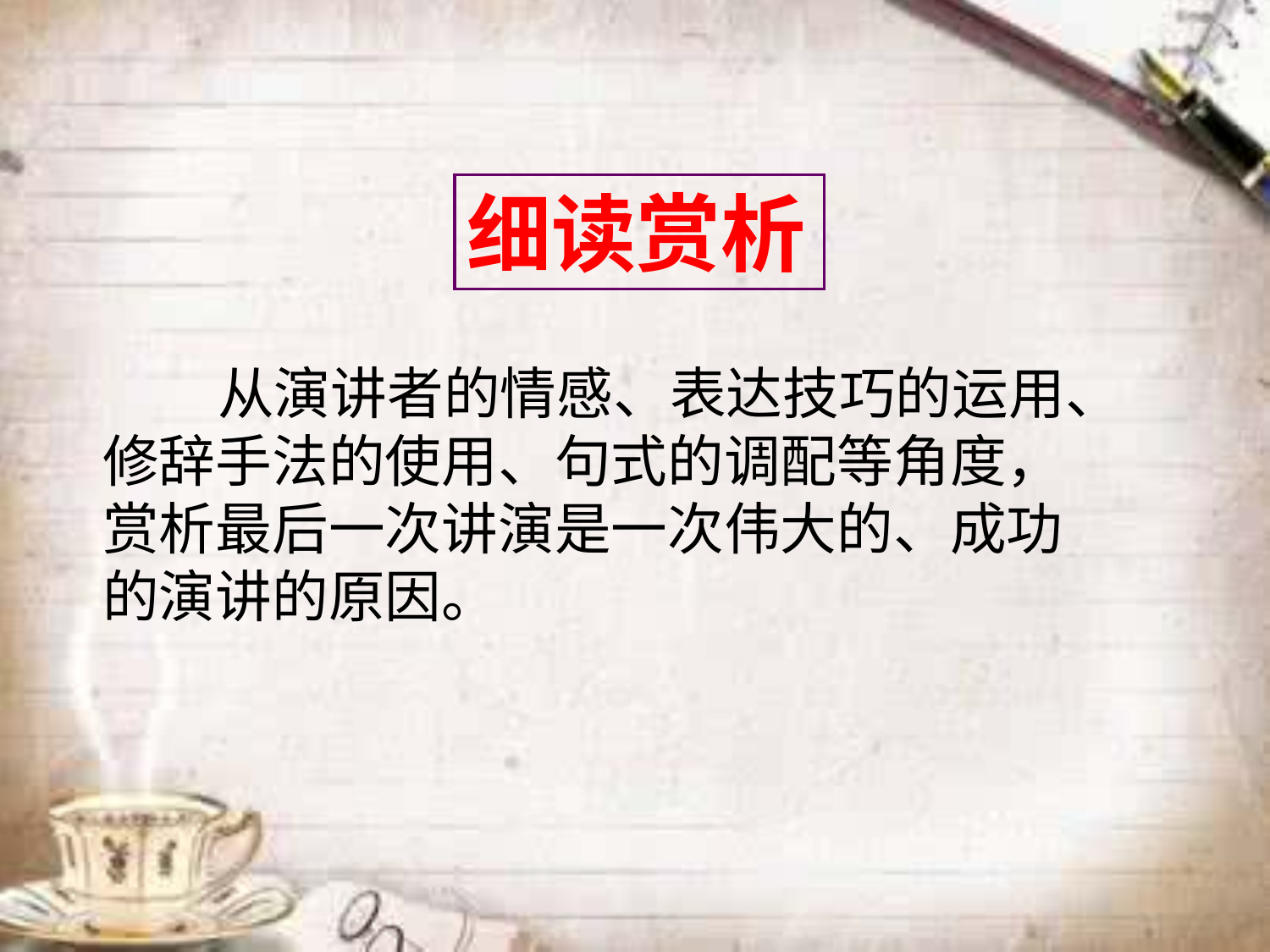

细读赏析
        从演讲者的情感、表达技巧的运用、修辞手法的使用、句式的调配等角度，赏析最后一次讲演是一次伟大的、成功的演讲的原因。